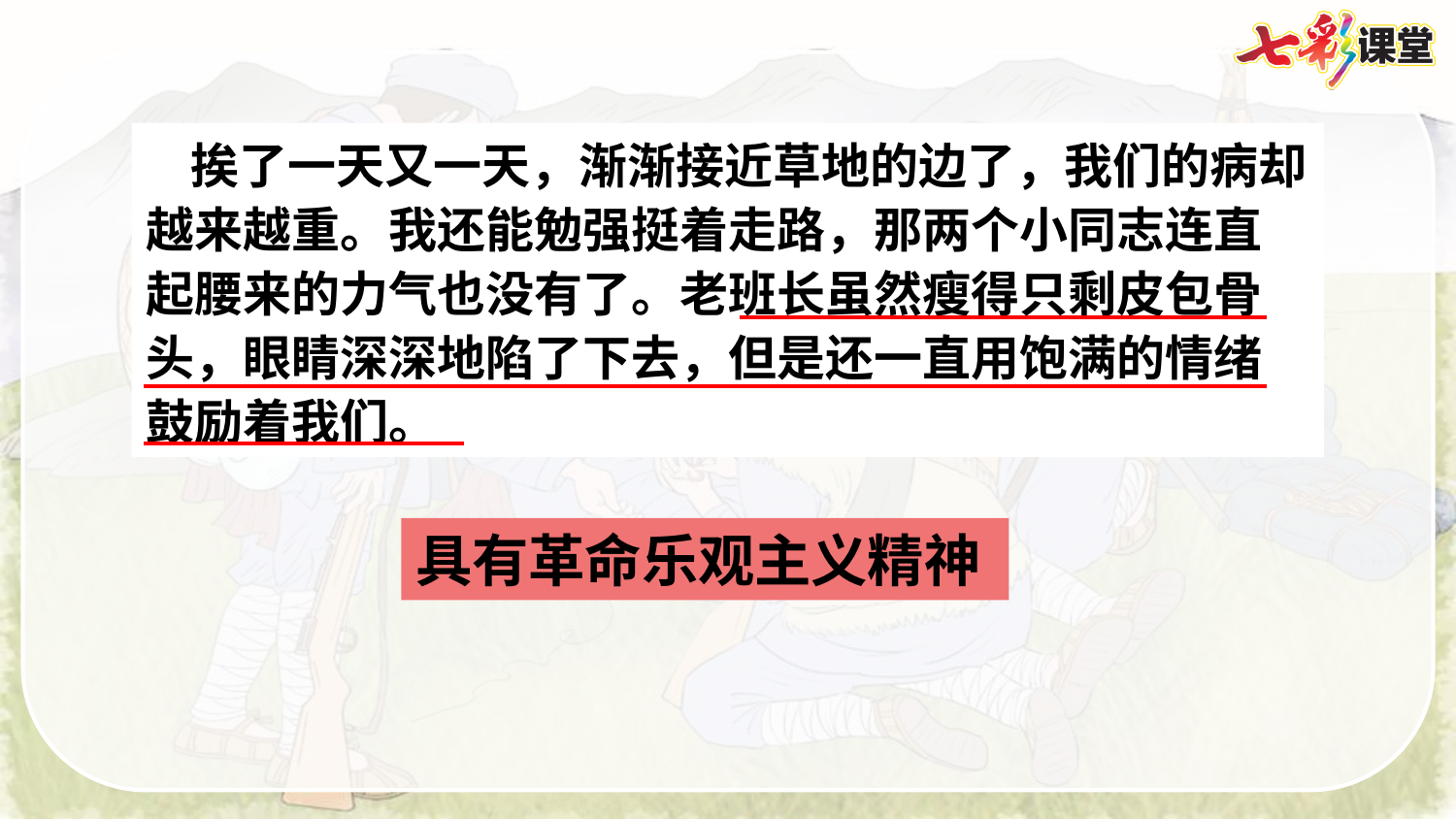

挨了一天又一天，渐渐接近草地的边了，我们的病却越来越重。我还能勉强挺着走路，那两个小同志连直起腰来的力气也没有了。老班长虽然瘦得只剩皮包骨头，眼睛深深地陷了下去，但是还一直用饱满的情绪鼓励着我们。
具有革命乐观主义精神